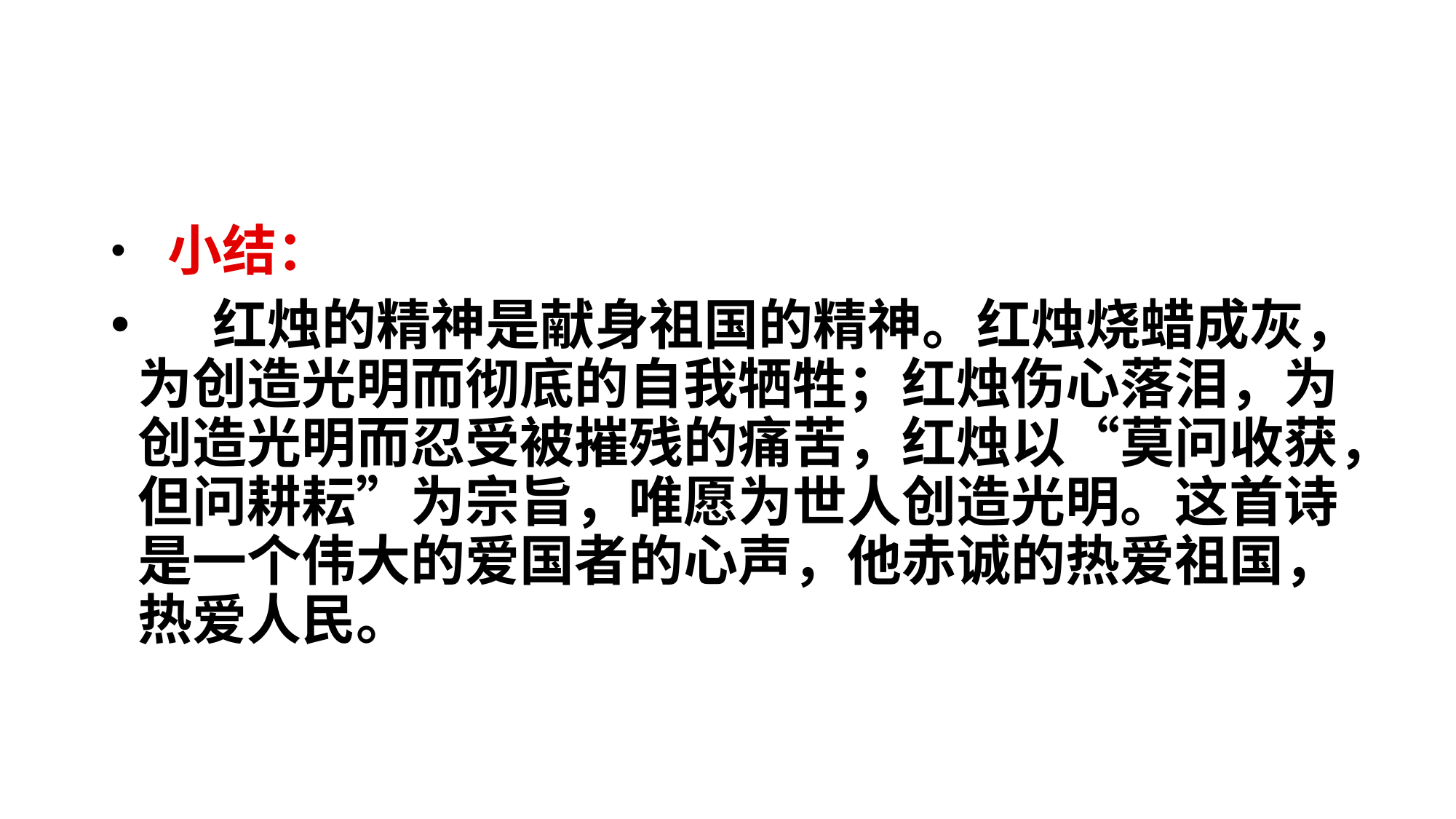

#
  小结：
     红烛的精神是献身祖国的精神。红烛烧蜡成灰，为创造光明而彻底的自我牺牲；红烛伤心落泪，为创造光明而忍受被摧残的痛苦，红烛以“莫问收获，但问耕耘”为宗旨，唯愿为世人创造光明。这首诗是一个伟大的爱国者的心声，他赤诚的热爱祖国，热爱人民。